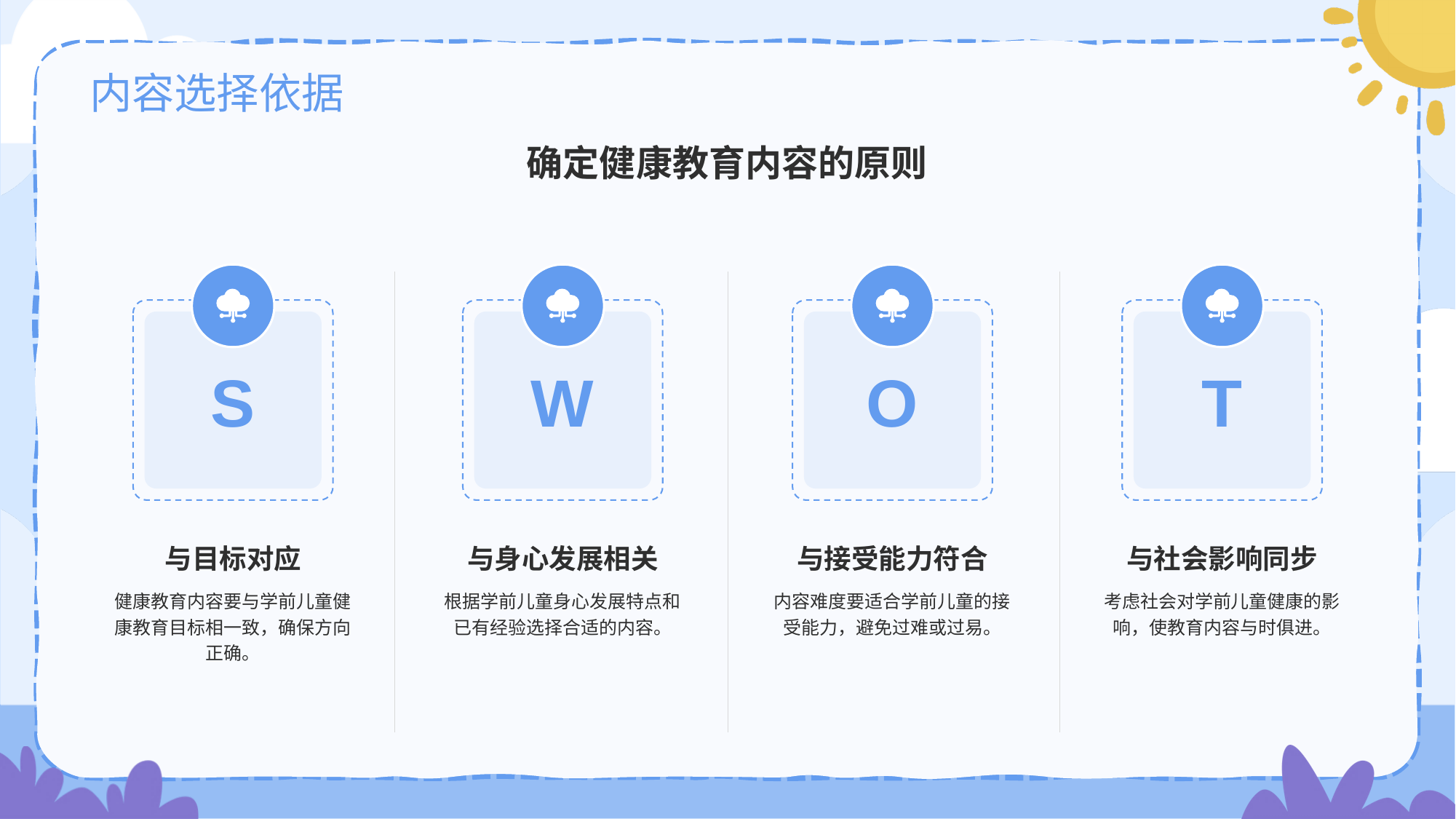

# 内容选择依据
确定健康教育内容的原则

S
与目标对应
健康教育内容要与学前儿童健康教育目标相一致，确保方向正确。

W
与身心发展相关
根据学前儿童身心发展特点和已有经验选择合适的内容。

O
与接受能力符合
内容难度要适合学前儿童的接受能力，避免过难或过易。

T
与社会影响同步
考虑社会对学前儿童健康的影响，使教育内容与时俱进。